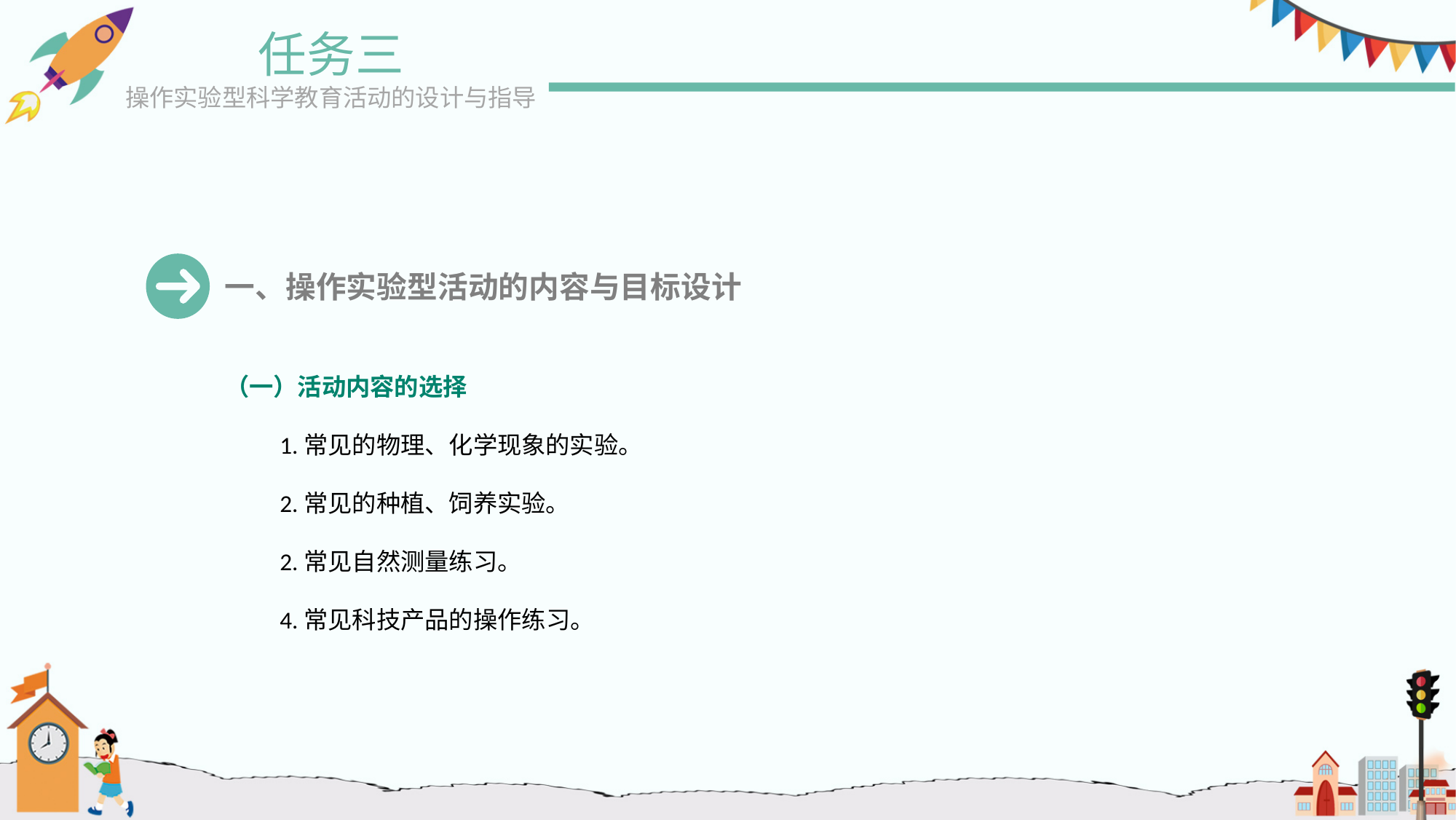

任务三
操作实验型科学教育活动的设计与指导

一、操作实验型活动的内容与目标设计
（一）活动内容的选择
1.常见的物理、化学现象的实验。
2.常见的种植、饲养实验。
2.常见自然测量练习。
4.常见科技产品的操作练习。